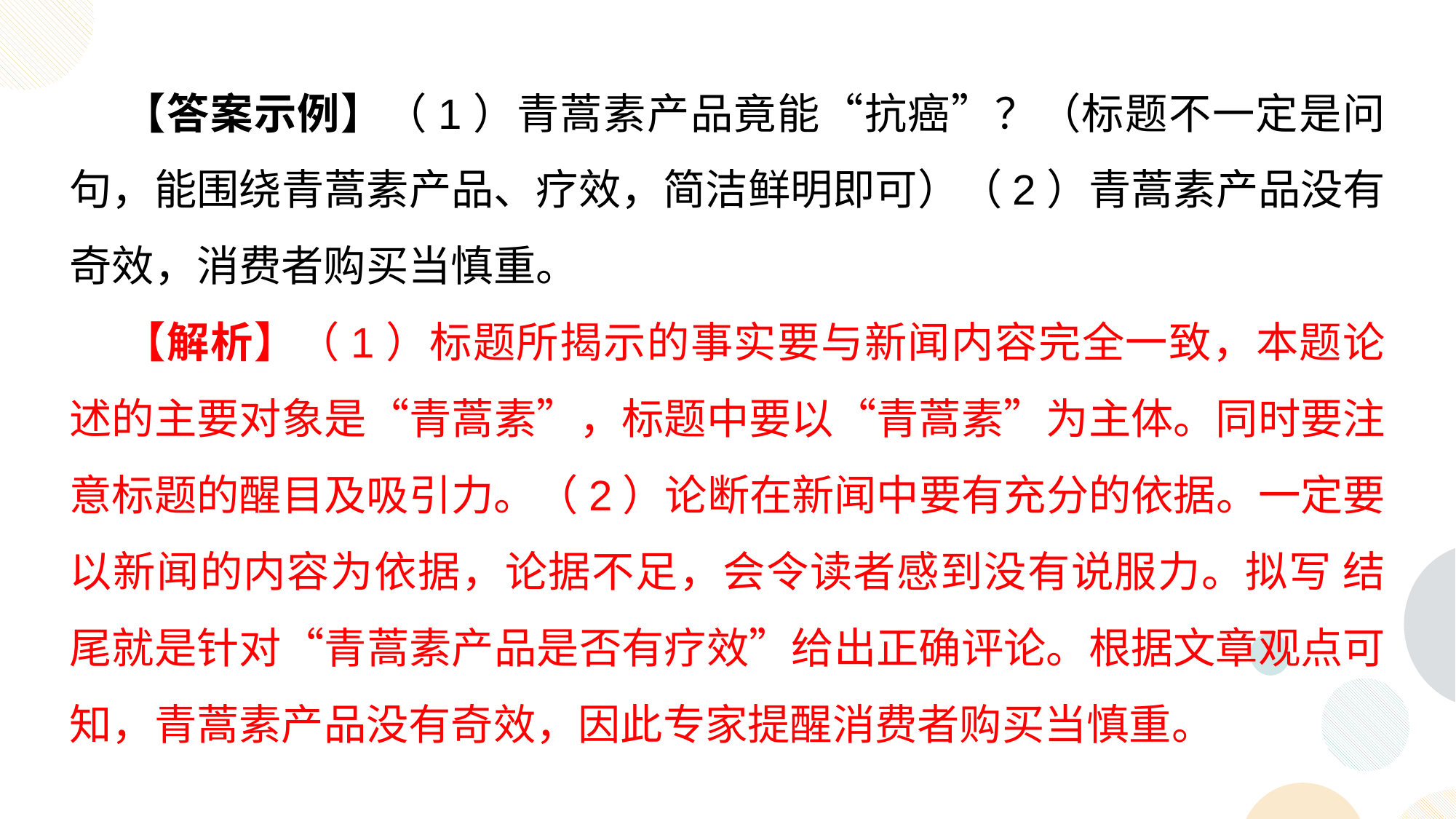

【答案示例】（1）青蒿素产品竟能“抗癌”？（标题不一定是问句，能围绕青蒿素产品、疗效，简洁鲜明即可）（2）青蒿素产品没有奇效，消费者购买当慎重。
    【解析】（1）标题所揭示的事实要与新闻内容完全一致，本题论述的主要对象是“青蒿素”，标题中要以“青蒿素”为主体。同时要注意标题的醒目及吸引力。（2）论断在新闻中要有充分的依据。一定要以新闻的内容为依据，论据不足，会令读者感到没有说服力。拟写 结尾就是针对“青蒿素产品是否有疗效”给出正确评论。根据文章观点可知，青蒿素产品没有奇效，因此专家提醒消费者购买当慎重。